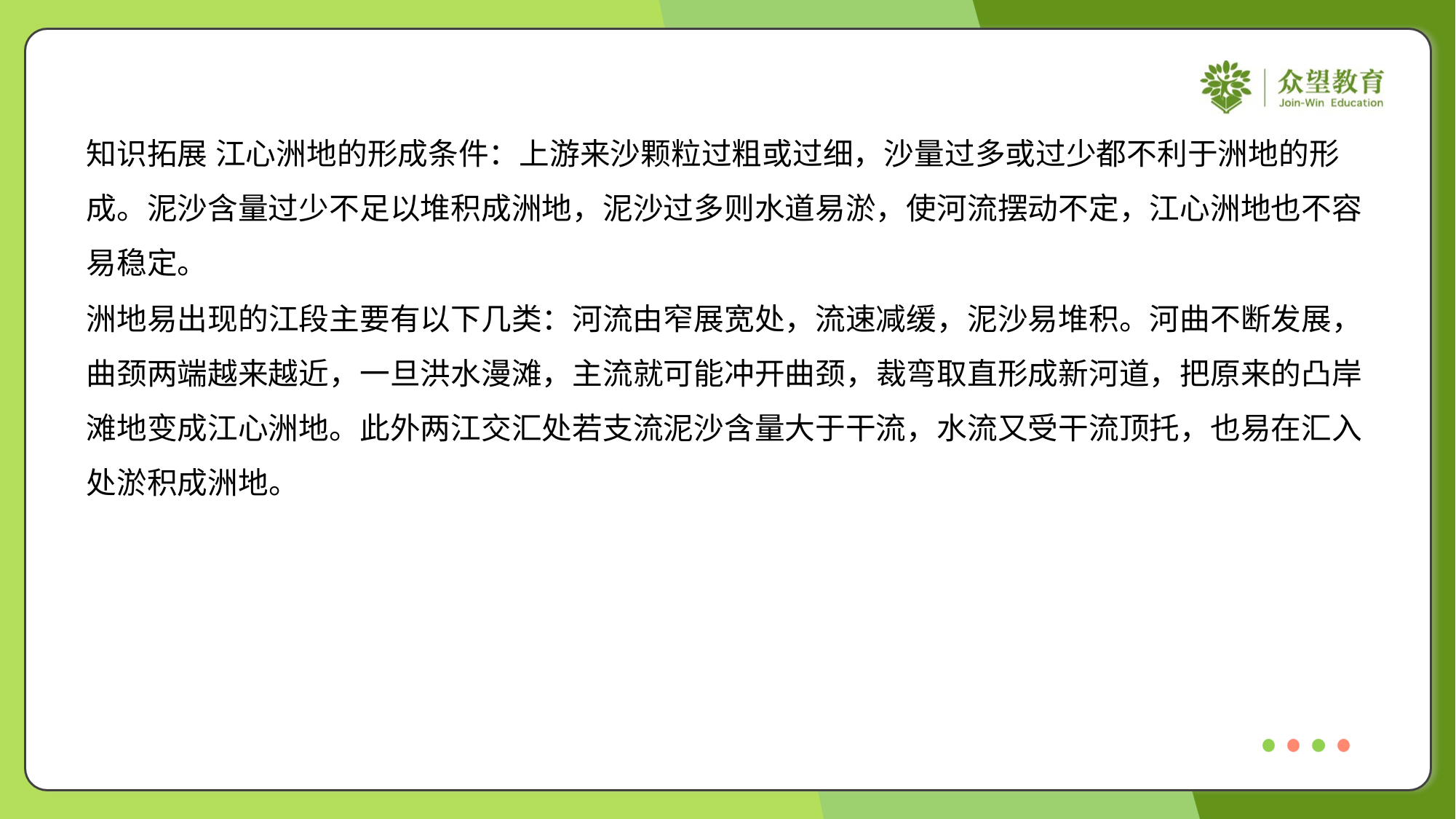

知识拓展 江心洲地的形成条件：上游来沙颗粒过粗或过细，沙量过多或过少都不利于洲地的形
成。泥沙含量过少不足以堆积成洲地，泥沙过多则水道易淤，使河流摆动不定，江心洲地也不容
易稳定。
洲地易出现的江段主要有以下几类：河流由窄展宽处，流速减缓，泥沙易堆积。河曲不断发展，
曲颈两端越来越近，一旦洪水漫滩，主流就可能冲开曲颈，裁弯取直形成新河道，把原来的凸岸
滩地变成江心洲地。此外两江交汇处若支流泥沙含量大于干流，水流又受干流顶托，也易在汇入
处淤积成洲地。